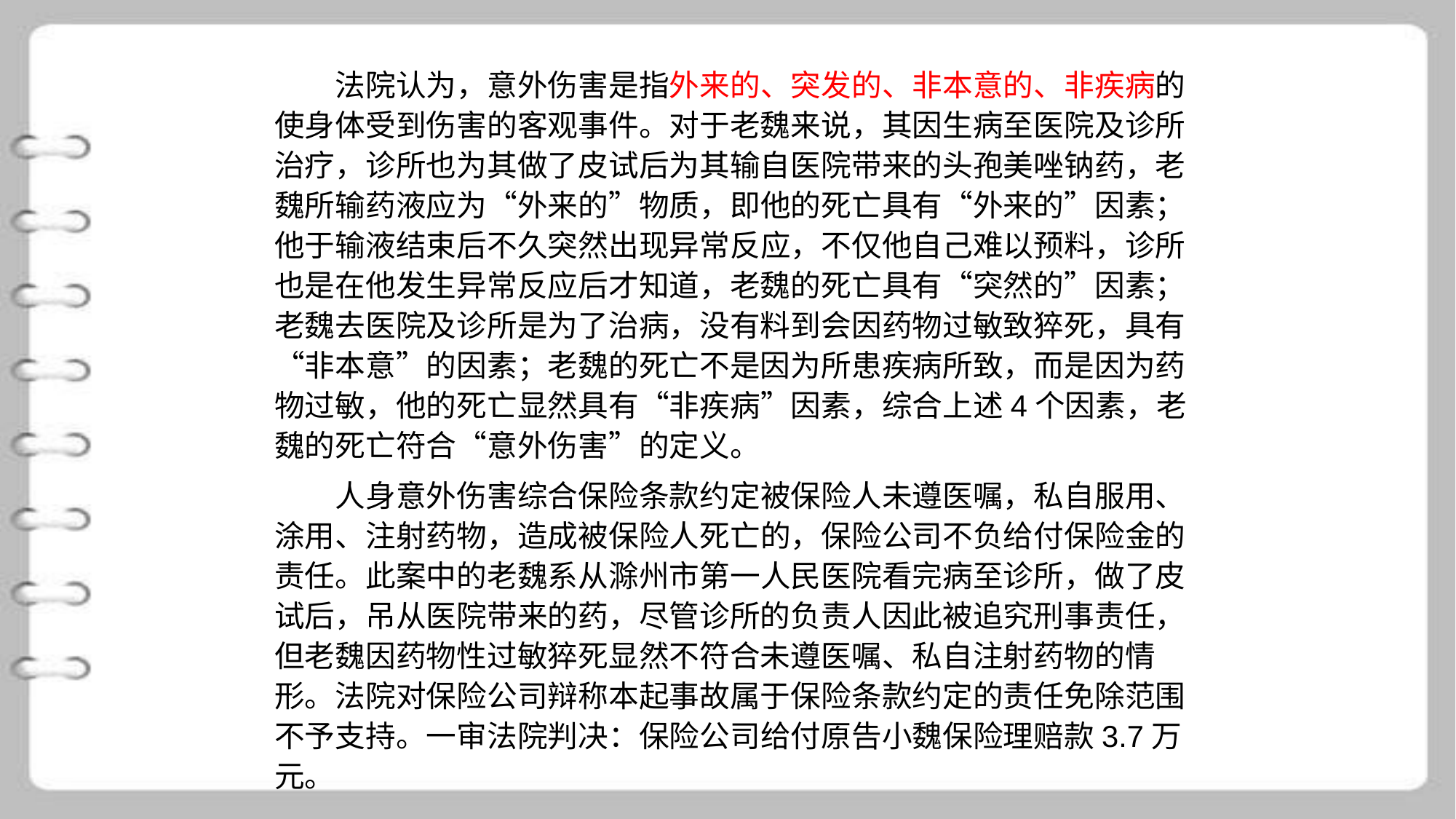

法院认为，意外伤害是指外来的、突发的、非本意的、非疾病的使身体受到伤害的客观事件。对于老魏来说，其因生病至医院及诊所治疗，诊所也为其做了皮试后为其输自医院带来的头孢美唑钠药，老魏所输药液应为“外来的”物质，即他的死亡具有“外来的”因素；他于输液结束后不久突然出现异常反应，不仅他自己难以预料，诊所也是在他发生异常反应后才知道，老魏的死亡具有“突然的”因素；老魏去医院及诊所是为了治病，没有料到会因药物过敏致猝死，具有“非本意”的因素；老魏的死亡不是因为所患疾病所致，而是因为药物过敏，他的死亡显然具有“非疾病”因素，综合上述4个因素，老魏的死亡符合“意外伤害”的定义。
　　人身意外伤害综合保险条款约定被保险人未遵医嘱，私自服用、涂用、注射药物，造成被保险人死亡的，保险公司不负给付保险金的责任。此案中的老魏系从滁州市第一人民医院看完病至诊所，做了皮试后，吊从医院带来的药，尽管诊所的负责人因此被追究刑事责任，但老魏因药物性过敏猝死显然不符合未遵医嘱、私自注射药物的情形。法院对保险公司辩称本起事故属于保险条款约定的责任免除范围不予支持。一审法院判决：保险公司给付原告小魏保险理赔款3.7万元。